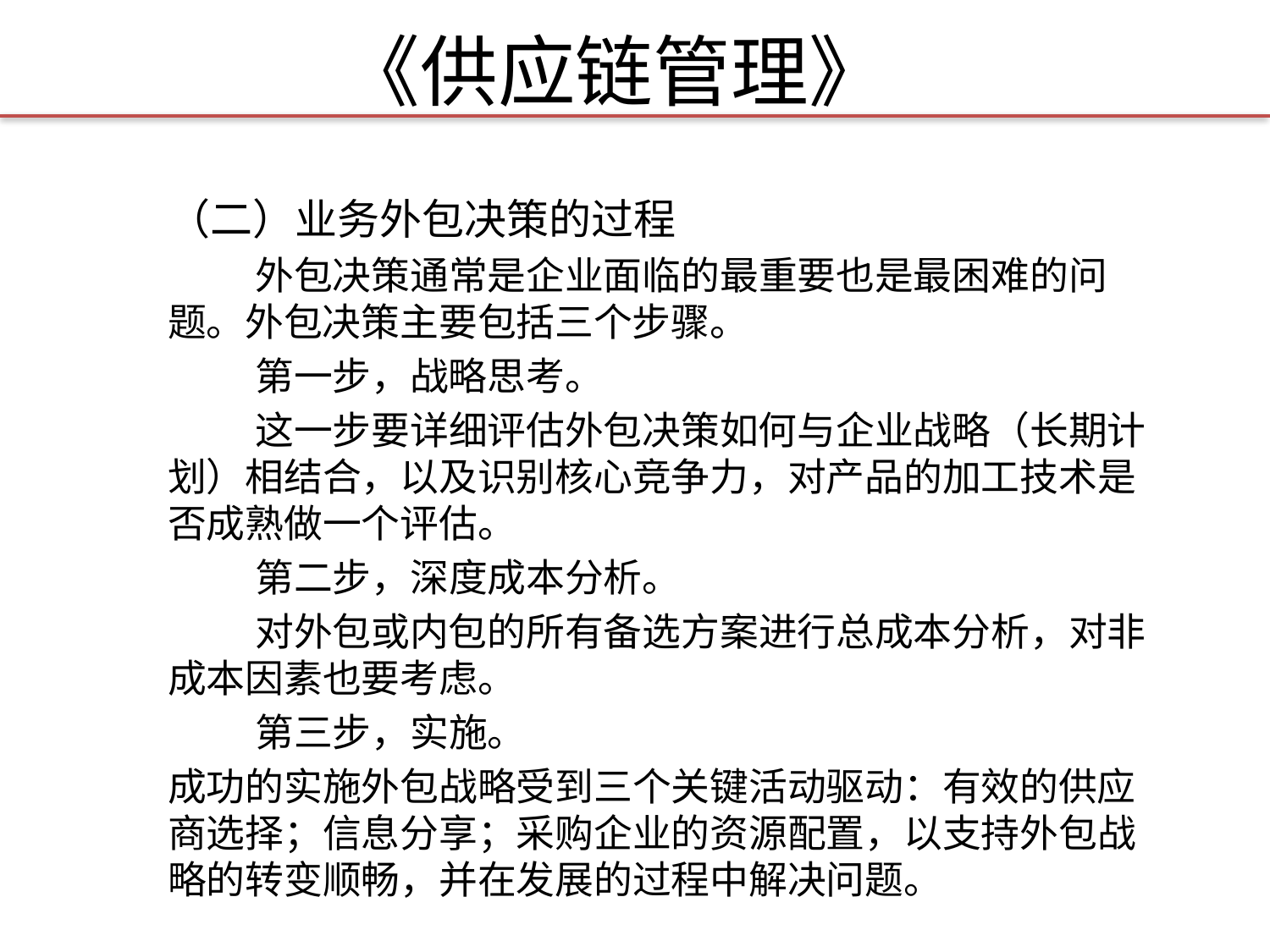

# 《供应链管理》
（二）业务外包决策的过程
         外包决策通常是企业面临的最重要也是最困难的问题。外包决策主要包括三个步骤。
         第一步，战略思考。
         这一步要详细评估外包决策如何与企业战略（长期计划）相结合，以及识别核心竞争力，对产品的加工技术是否成熟做一个评估。
         第二步，深度成本分析。
         对外包或内包的所有备选方案进行总成本分析，对非成本因素也要考虑。
         第三步，实施。
成功的实施外包战略受到三个关键活动驱动：有效的供应商选择；信息分享；采购企业的资源配置，以支持外包战略的转变顺畅，并在发展的过程中解决问题。